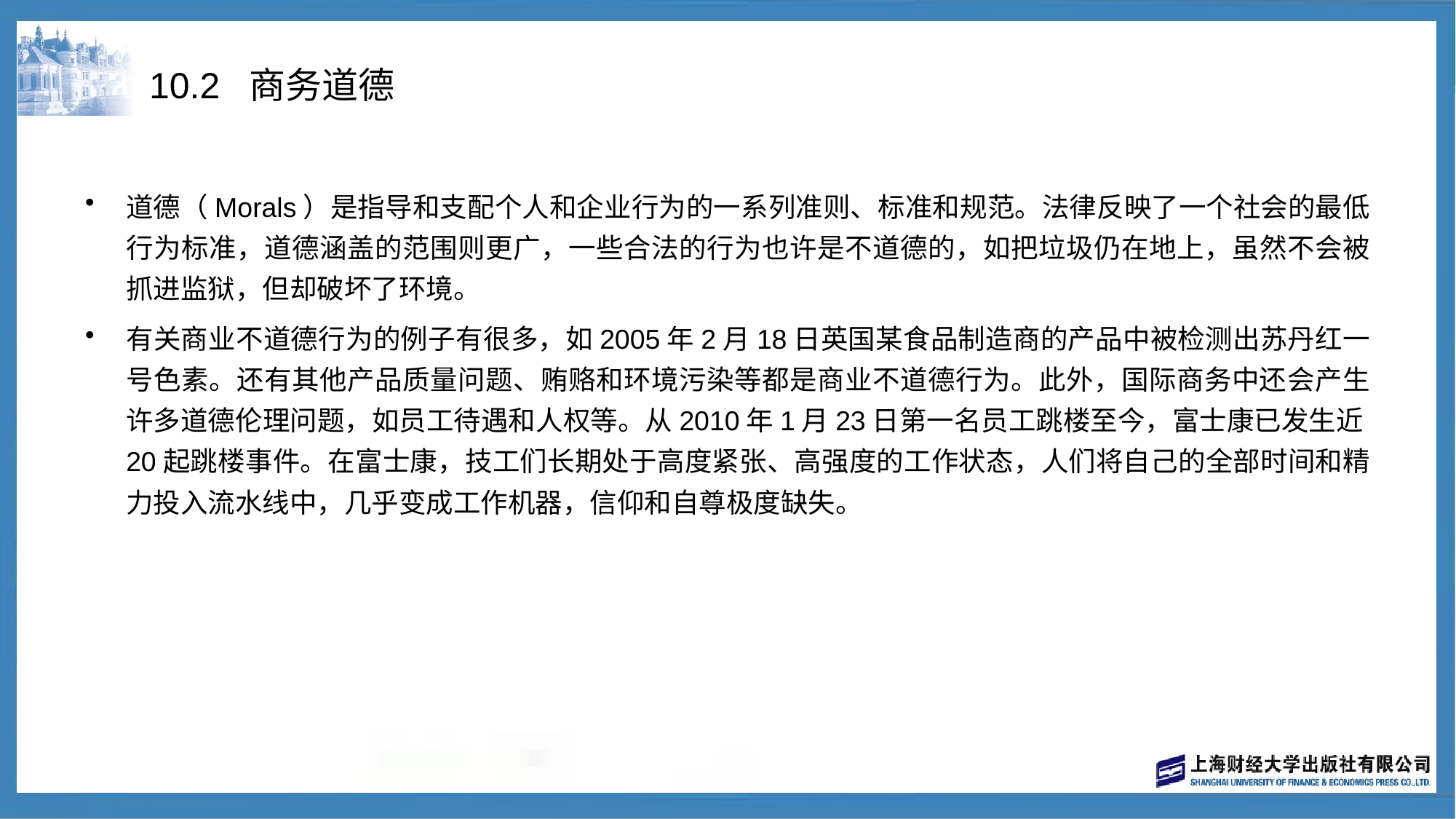

# 10.2  商务道德
道德（Morals）是指导和支配个人和企业行为的一系列准则、标准和规范。法律反映了一个社会的最低行为标准，道德涵盖的范围则更广，一些合法的行为也许是不道德的，如把垃圾仍在地上，虽然不会被抓进监狱，但却破坏了环境。
有关商业不道德行为的例子有很多，如2005年2月18日英国某食品制造商的产品中被检测出苏丹红一号色素。还有其他产品质量问题、贿赂和环境污染等都是商业不道德行为。此外，国际商务中还会产生许多道德伦理问题，如员工待遇和人权等。从2010年1月23日第一名员工跳楼至今，富士康已发生近20起跳楼事件。在富士康，技工们长期处于高度紧张、高强度的工作状态，人们将自己的全部时间和精力投入流水线中，几乎变成工作机器，信仰和自尊极度缺失。